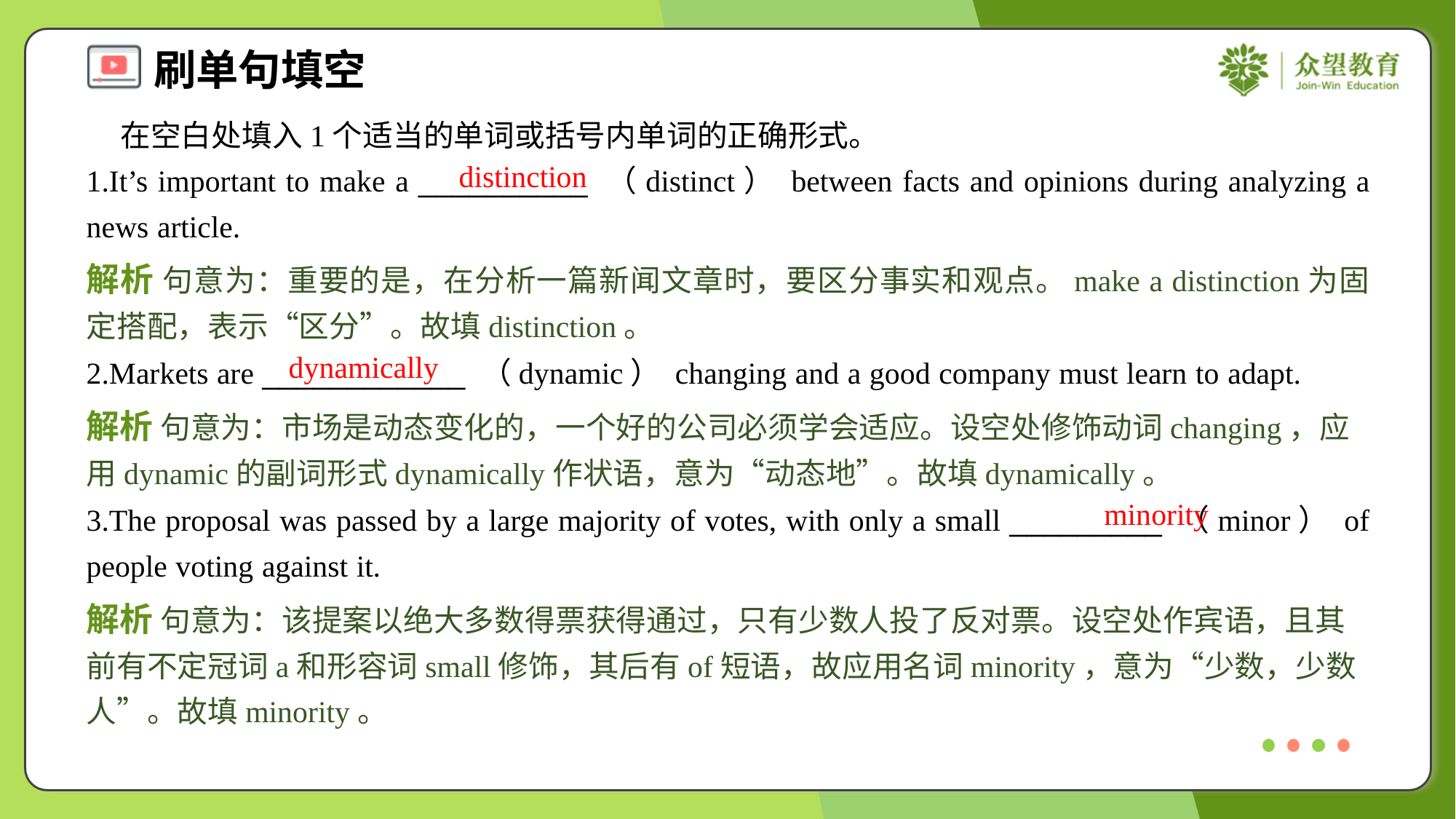

在空白处填入1个适当的单词或括号内单词的正确形式。
1.It’s important to make a __________ （distinct） between facts and opinions during analyzing a news article.
distinction
解析 句意为：重要的是，在分析一篇新闻文章时，要区分事实和观点。make a distinction为固定搭配，表示“区分”。故填distinction。
dynamically
2.Markets are ____________ （dynamic） changing and a good company must learn to adapt.
解析 句意为：市场是动态变化的，一个好的公司必须学会适应。设空处修饰动词changing，应用dynamic的副词形式dynamically作状语，意为“动态地”。故填dynamically。
minority
3.The proposal was passed by a large majority of votes, with only a small _________ （minor） of people voting against it.
解析 句意为：该提案以绝大多数得票获得通过，只有少数人投了反对票。设空处作宾语，且其前有不定冠词a和形容词small修饰，其后有of短语，故应用名词minority，意为“少数，少数人”。故填minority。